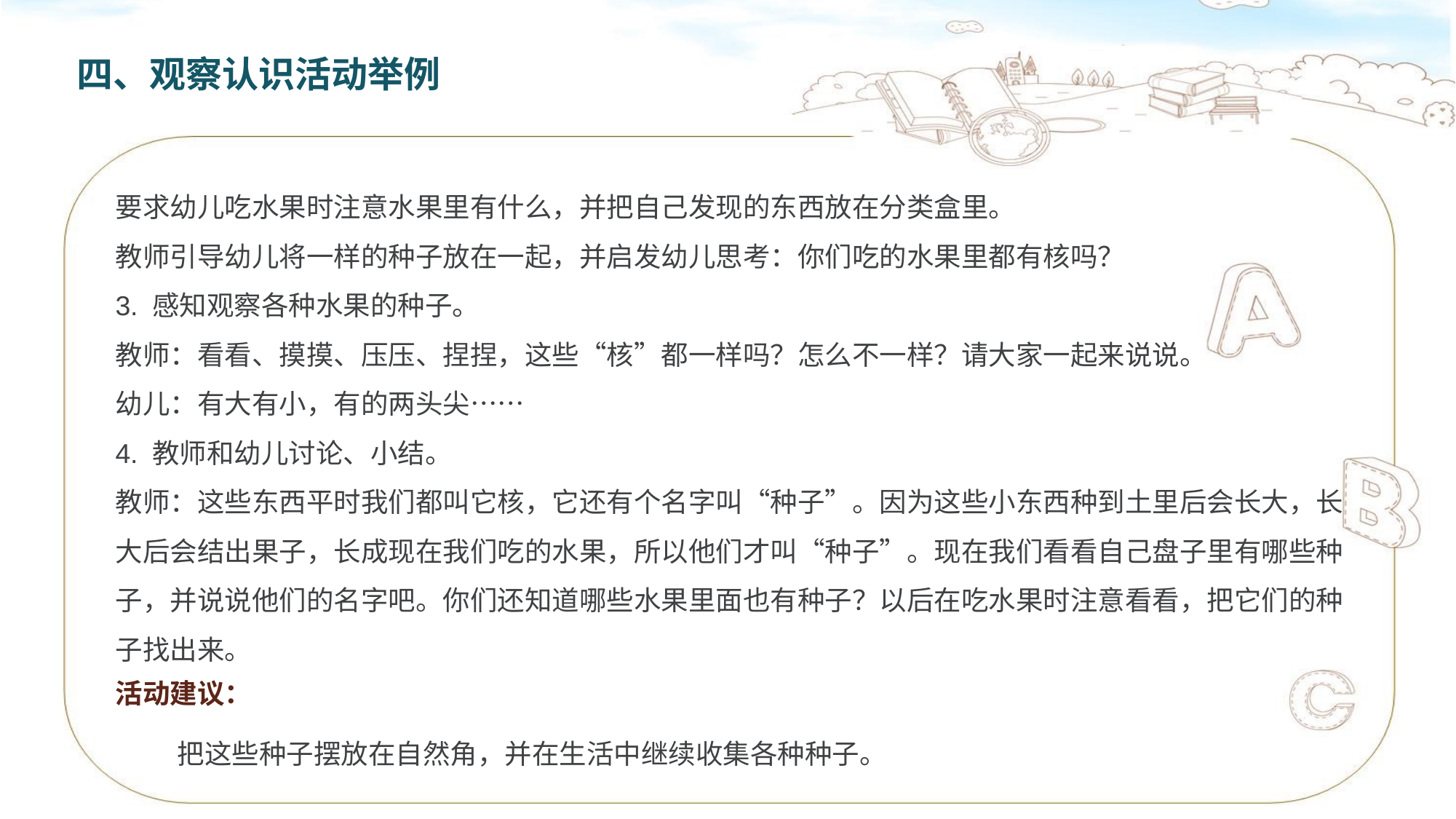

四、观察认识活动举例
要求幼儿吃水果时注意水果里有什么，并把自己发现的东西放在分类盒里。
教师引导幼儿将一样的种子放在一起，并启发幼儿思考：你们吃的水果里都有核吗？
3. 感知观察各种水果的种子。
教师：看看、摸摸、压压、捏捏，这些“核”都一样吗？怎么不一样？请大家一起来说说。
幼儿：有大有小，有的两头尖……
4. 教师和幼儿讨论、小结。
教师：这些东西平时我们都叫它核，它还有个名字叫“种子”。因为这些小东西种到土里后会长大，长大后会结出果子，长成现在我们吃的水果，所以他们才叫“种子”。现在我们看看自己盘子里有哪些种子，并说说他们的名字吧。你们还知道哪些水果里面也有种子？以后在吃水果时注意看看，把它们的种子找出来。
活动建议：
把这些种子摆放在自然角，并在生活中继续收集各种种子。